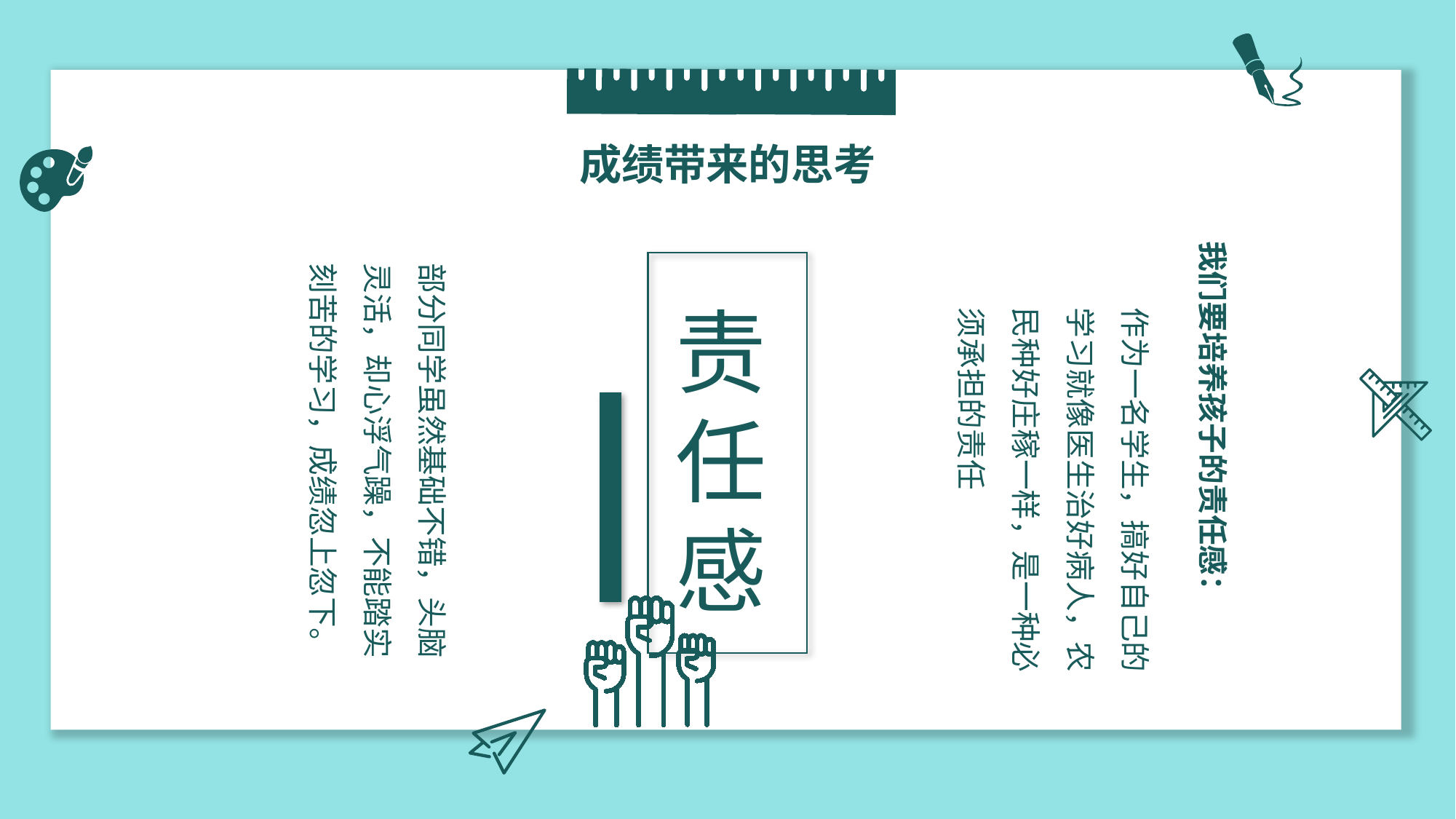

成绩带来的思考
我们要培养孩子的责任感：
部分同学虽然基础不错，头脑灵活，却心浮气躁，不能踏实刻苦的学习，成绩忽上忽下。

责
任
感
作为一名学生，搞好自己的学习就像医生治好病人，农民种好庄稼一样，是一种必须承担的责任